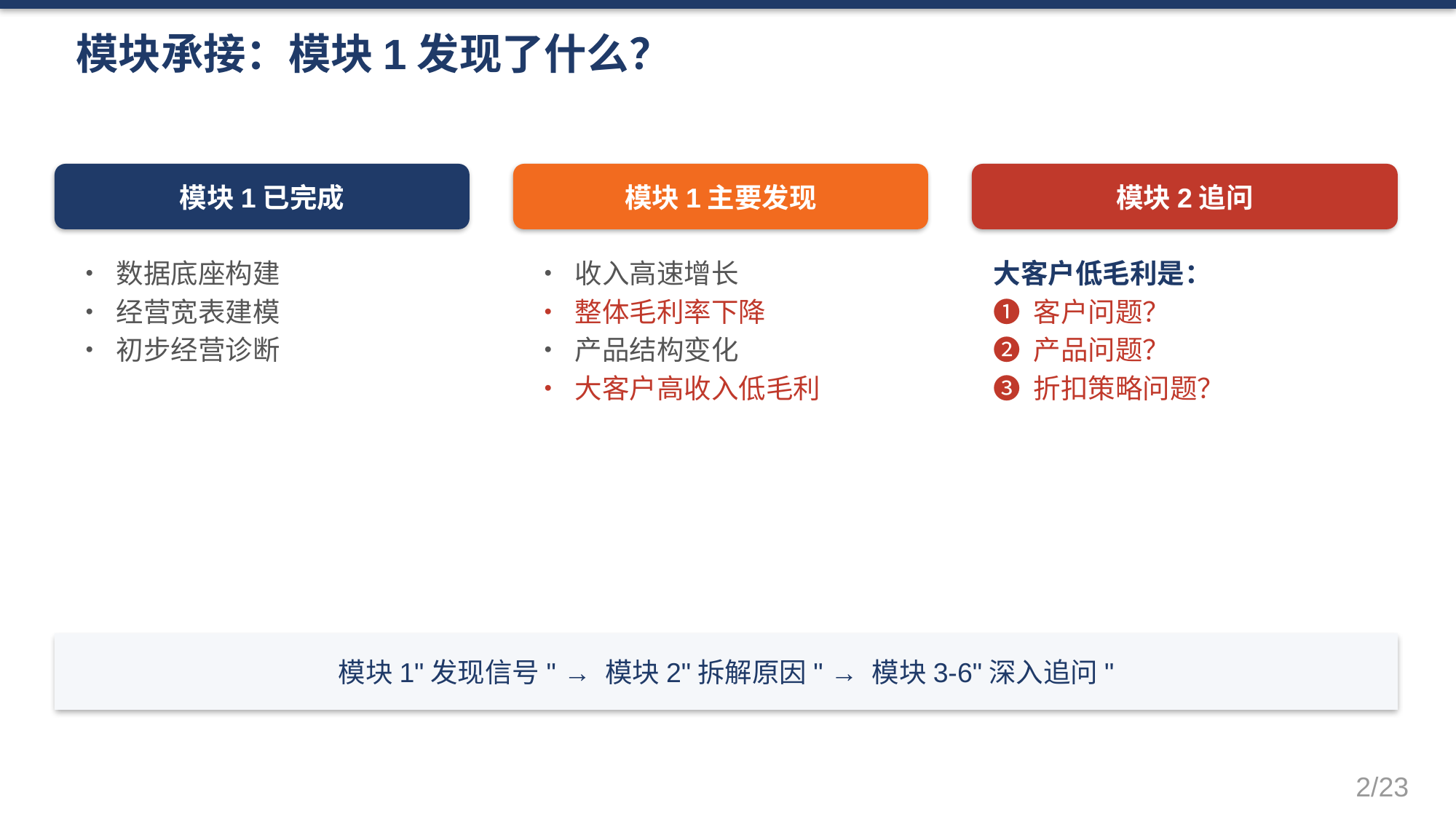

模块承接：模块1发现了什么？
模块1已完成
模块1主要发现
模块2追问
• 数据底座构建
• 经营宽表建模
• 初步经营诊断
• 收入高速增长
• 整体毛利率下降
• 产品结构变化
• 大客户高收入低毛利
大客户低毛利是：
❶ 客户问题？
❷ 产品问题？
❸ 折扣策略问题？
模块1"发现信号" → 模块2"拆解原因" → 模块3-6"深入追问"
2/23